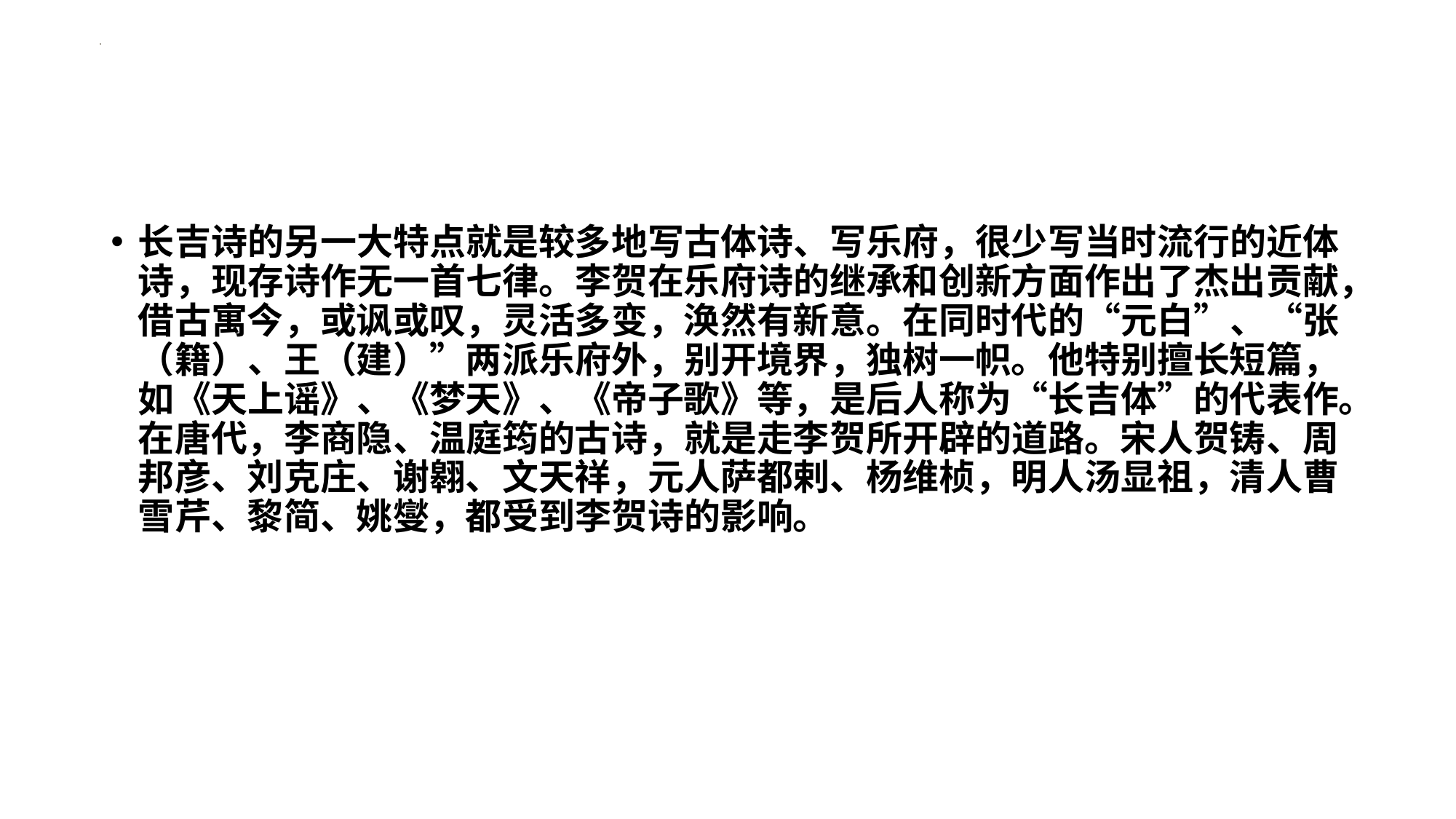

长吉诗的另一大特点就是较多地写古体诗、写乐府，很少写当时流行的近体诗，现存诗作无一首七律。李贺在乐府诗的继承和创新方面作出了杰出贡献，借古寓今，或讽或叹，灵活多变，涣然有新意。在同时代的“元白”、“张（籍）、王（建）”两派乐府外，别开境界，独树一帜。他特别擅长短篇，如《天上谣》、《梦天》、《帝子歌》等，是后人称为“长吉体”的代表作。在唐代，李商隐、温庭筠的古诗，就是走李贺所开辟的道路。宋人贺铸、周邦彦、刘克庄、谢翱、文天祥，元人萨都剌、杨维桢，明人汤显祖，清人曹雪芹、黎简、姚燮，都受到李贺诗的影响。